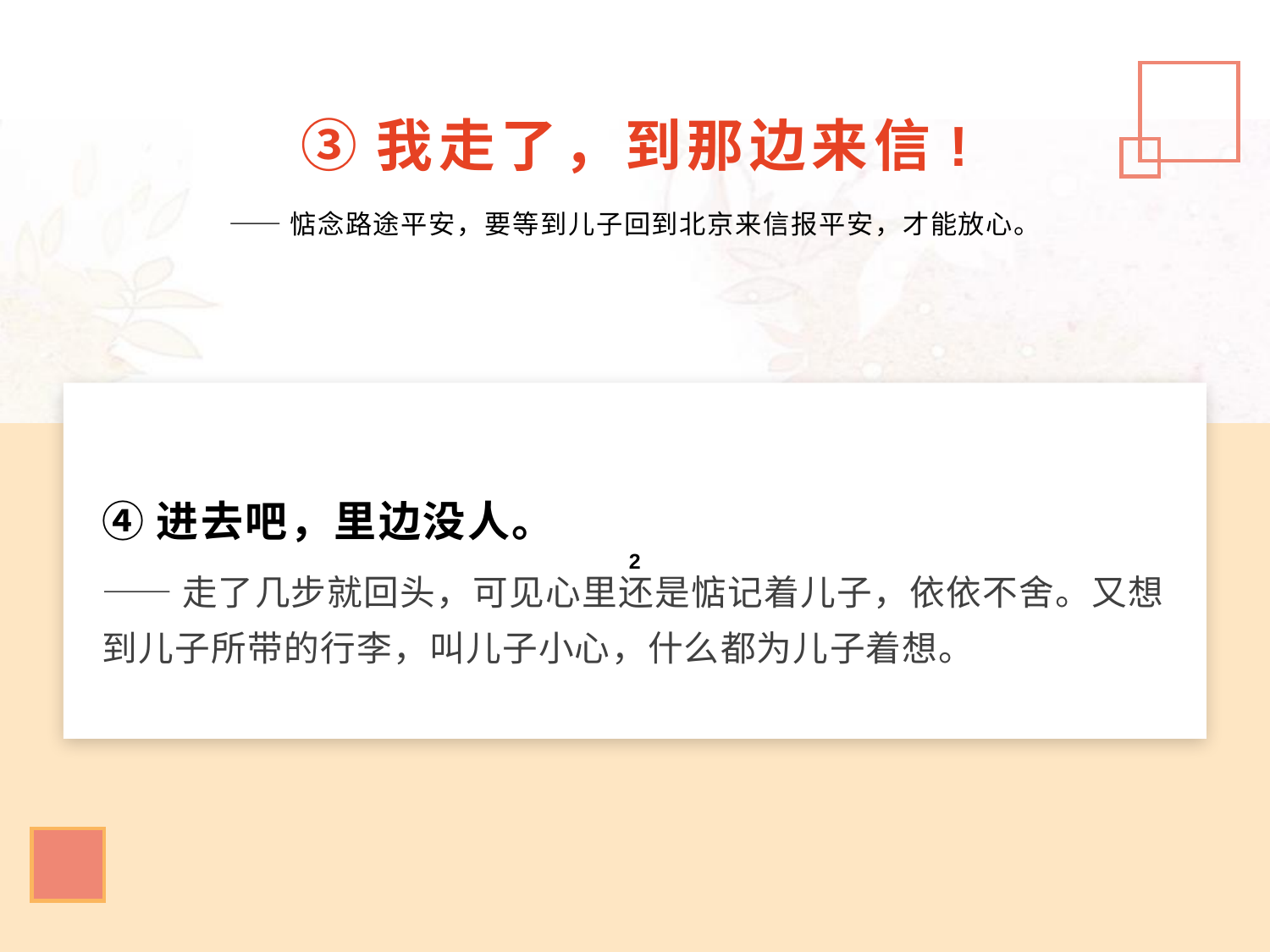

③我走了，到那边来信!
——惦念路途平安，要等到儿子回到北京来信报平安，才能放心。
2
④进去吧，里边没人。

——走了几步就回头，可见心里还是惦记着儿子，依依不舍。又想到儿子所带的行李，叫儿子小心，什么都为儿子着想。